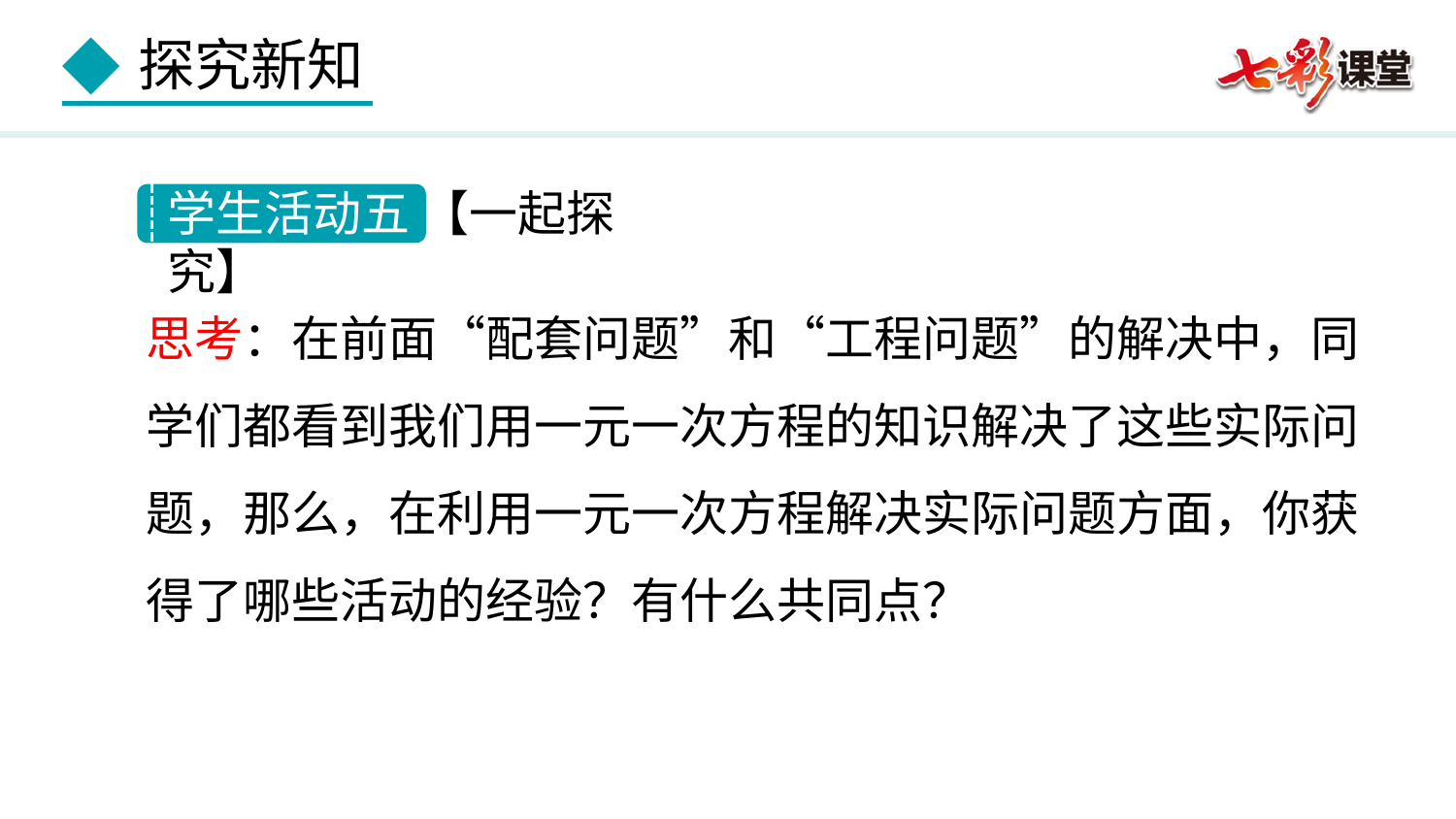

学生活动五 【一起探究】

思考：在前面“配套问题”和“工程问题”的解决中，同学们都看到我们用一元一次方程的知识解决了这些实际问题，那么，在利用一元一次方程解决实际问题方面，你获得了哪些活动的经验？有什么共同点？